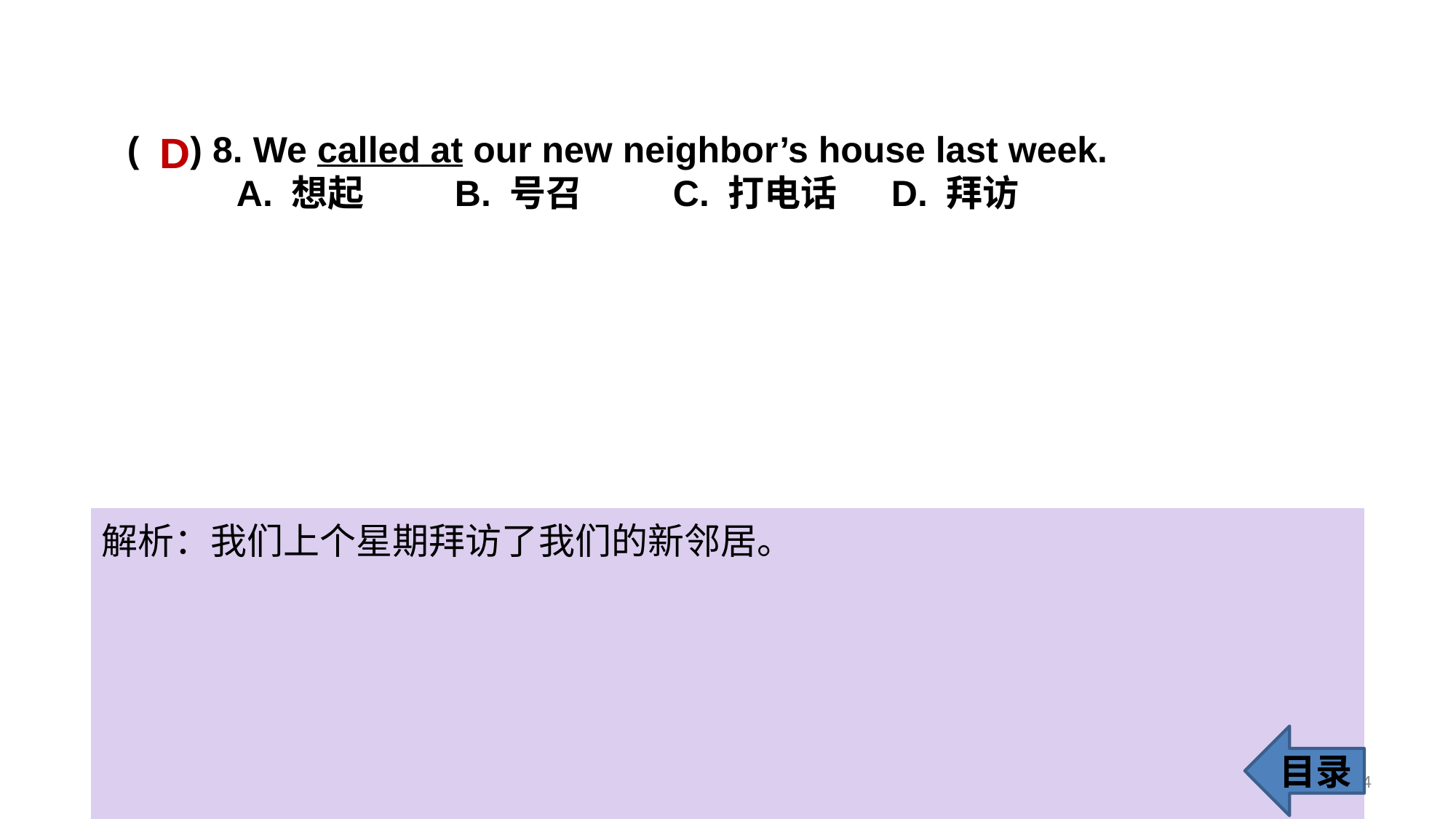

D
(     ) 8. We called at our new neighbor’s house last week.
	A. 想起 	B. 号召 	C. 打电话 	D. 拜访

解析：我们上个星期拜访了我们的新邻居。
目录
14